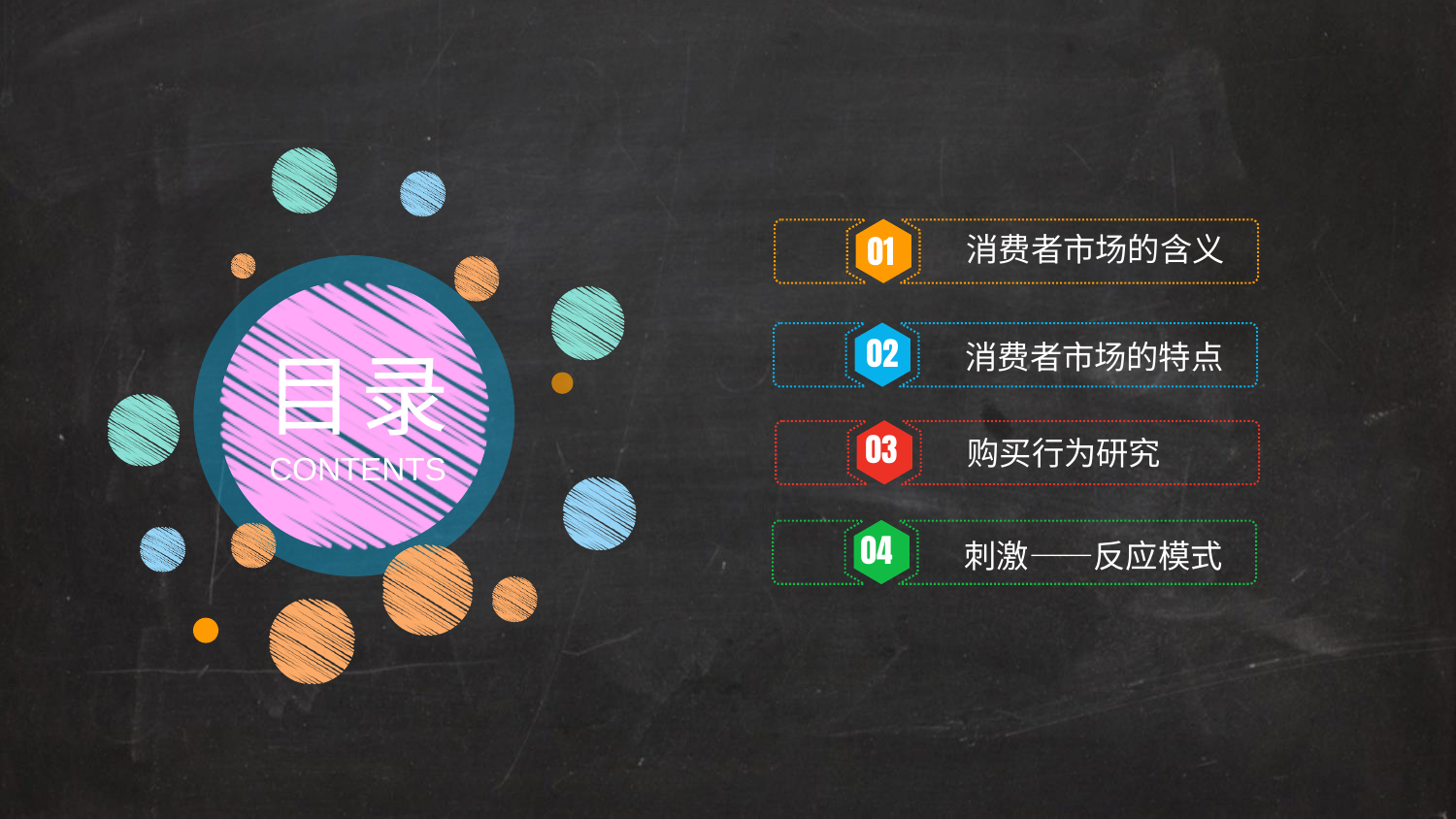

消费者市场的含义
01

消费者市场的特点
02
目录

购买行为研究
03
CONTENTS

04
刺激——反应模式